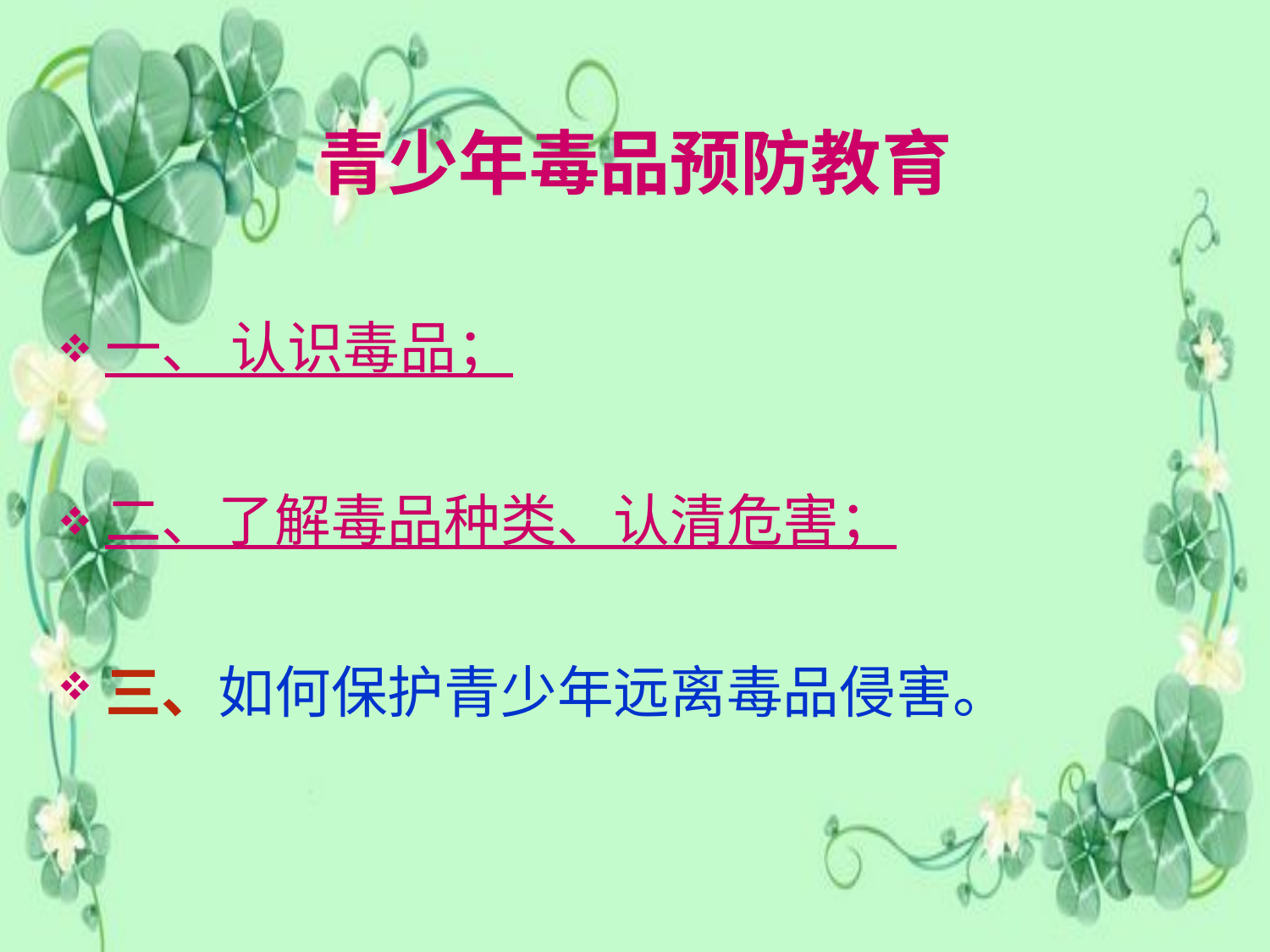

# 青少年毒品预防教育
一、 认识毒品；

二、了解毒品种类、认清危害；

三、如何保护青少年远离毒品侵害。